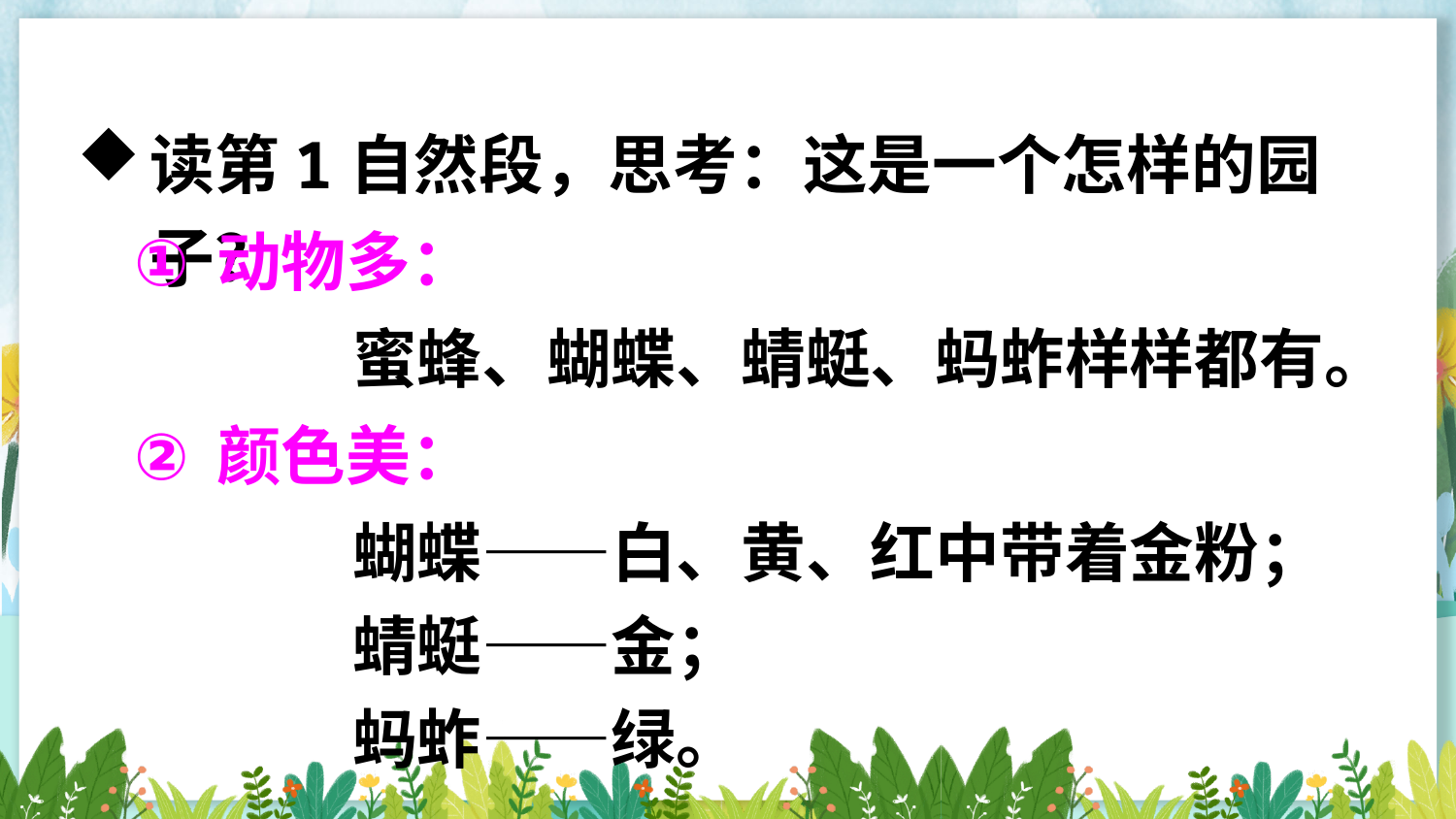

读第1自然段，思考：这是一个怎样的园子？
动物多：
蜜蜂、蝴蝶、蜻蜓、蚂蚱样样都有。
颜色美：
蝴蝶——白、黄、红中带着金粉；
蜻蜓——金；
蚂蚱——绿。